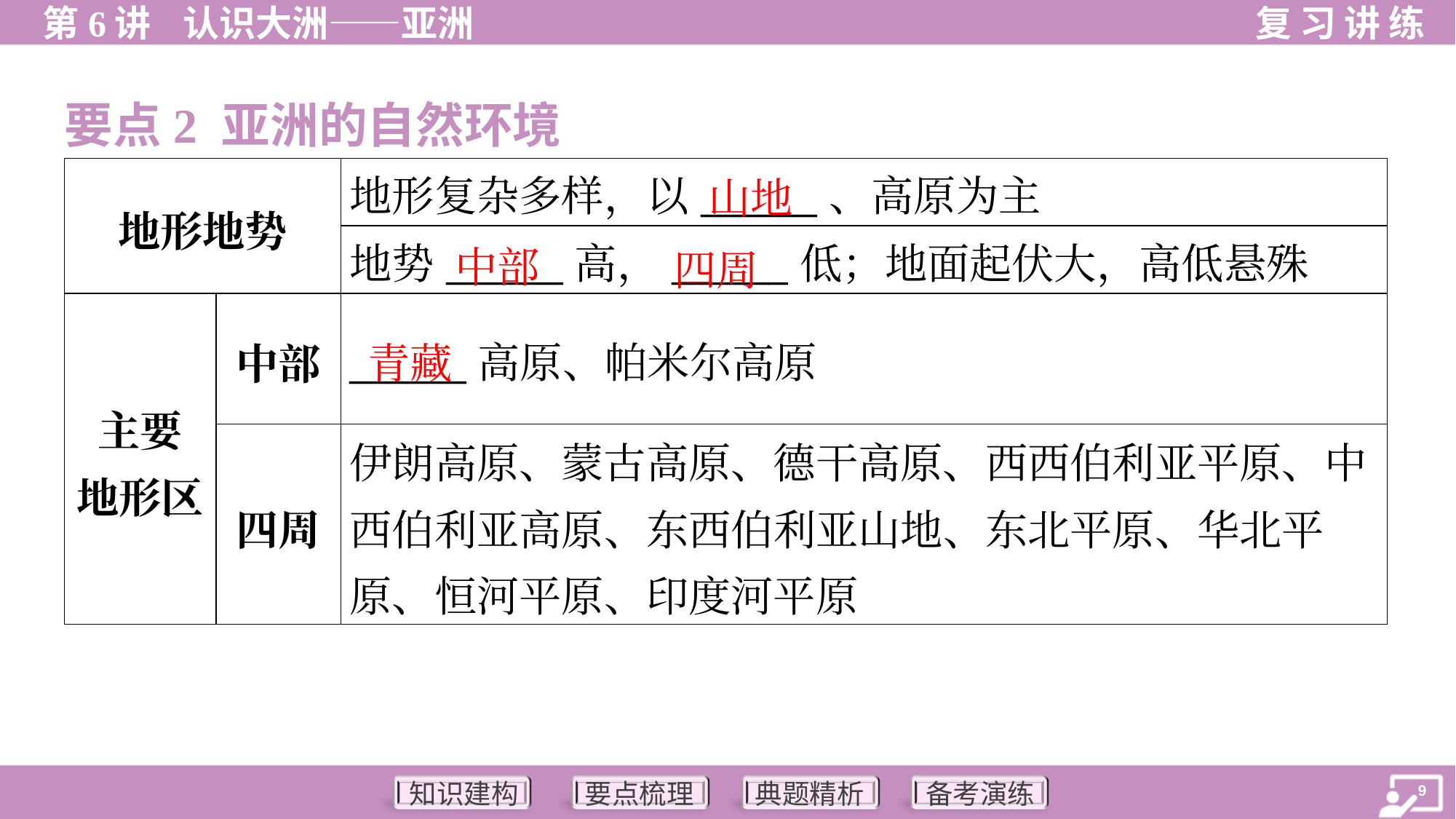

要点2 亚洲的自然环境
| 地形地势 |  | 地形复杂多样，以\_\_\_\_\_\_、高原为主 |
| --- | --- | --- |
|  |  | 地势\_\_\_\_\_\_高，\_\_\_\_\_\_低；地面起伏大，高低悬殊 |
| 主要 地形区 | 中部 | \_\_\_\_\_\_高原、帕米尔高原 |
|  | 四周 | 伊朗高原、蒙古高原、德干高原、西西伯利亚平原、中西伯利亚高原、东西伯利亚山地、东北平原、华北平原、恒河平原、印度河平原 |
山地
中部
四周
青藏